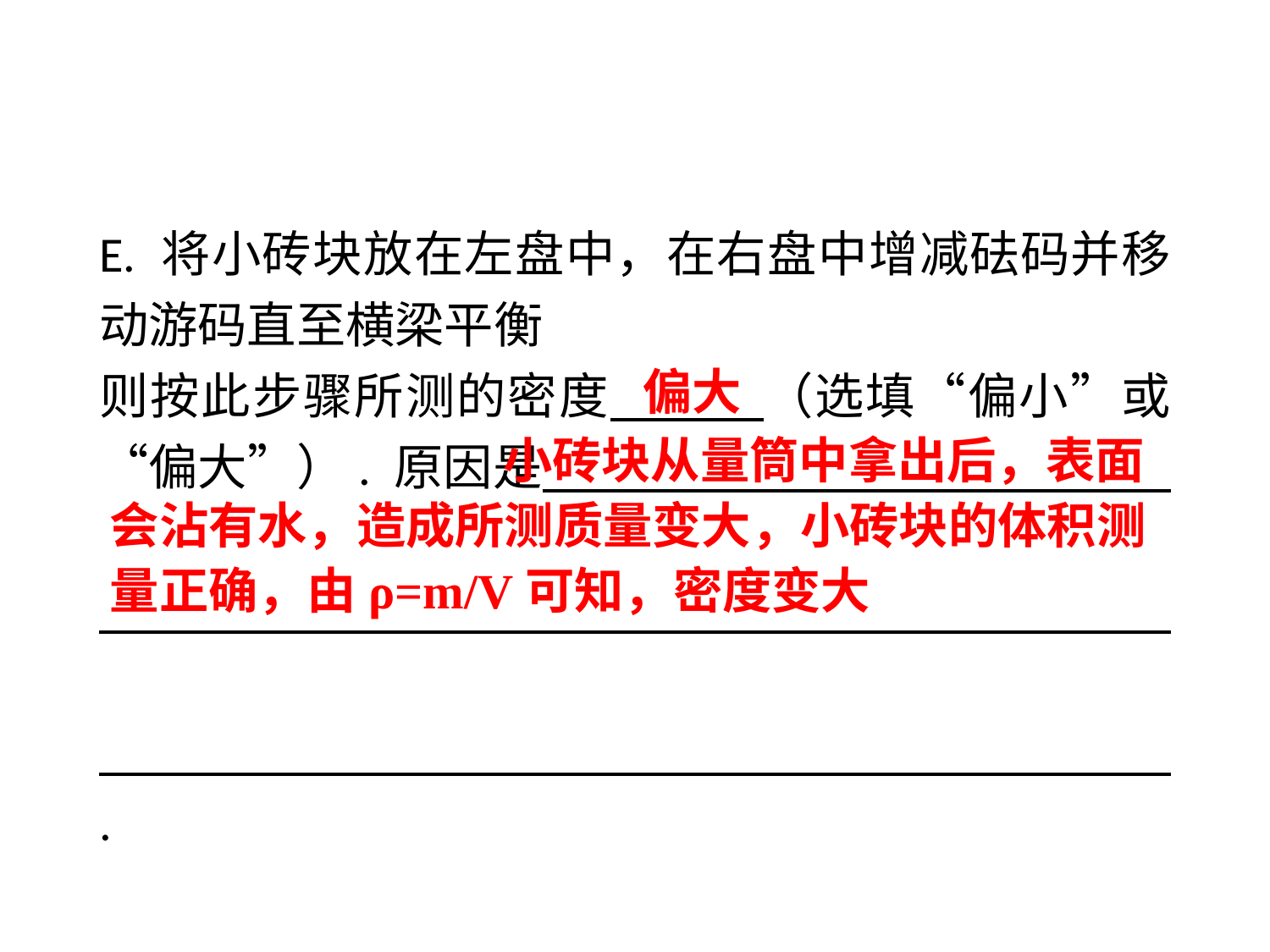

E. 将小砖块放在左盘中，在右盘中增减砝码并移动游码直至横梁平衡
则按此步骤所测的密度　    　（选填“偏小”或“偏大”）. 原因是        　                                             .
                                                                                               .
                                                                                               .
偏大
                                  小砖块从量筒中拿出后，表面会沾有水，造成所测质量变大，小砖块的体积测量正确，由ρ=m/V可知，密度变大